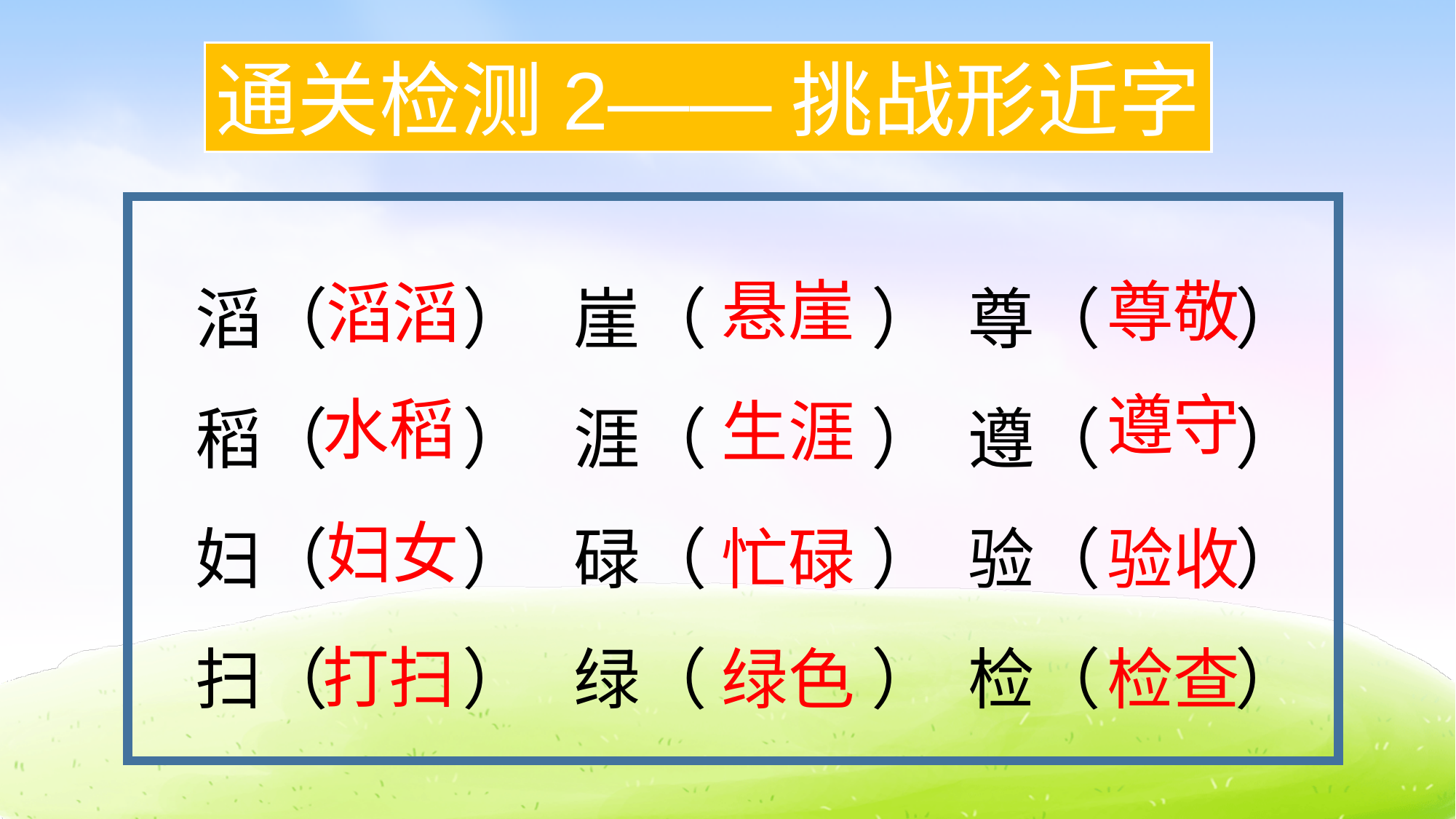

通关检测2——挑战形近字

滔（         ）   崖（           ）  尊（         ）
稻（         ）   涯（           ）  遵（         ）
妇（         ）   碌（           ）  验（         ）
扫（         ）   绿（           ）  检（         ）
悬崖
尊敬
滔滔
遵守
水稻
生涯
妇女
忙碌
验收
打扫
检查
绿色